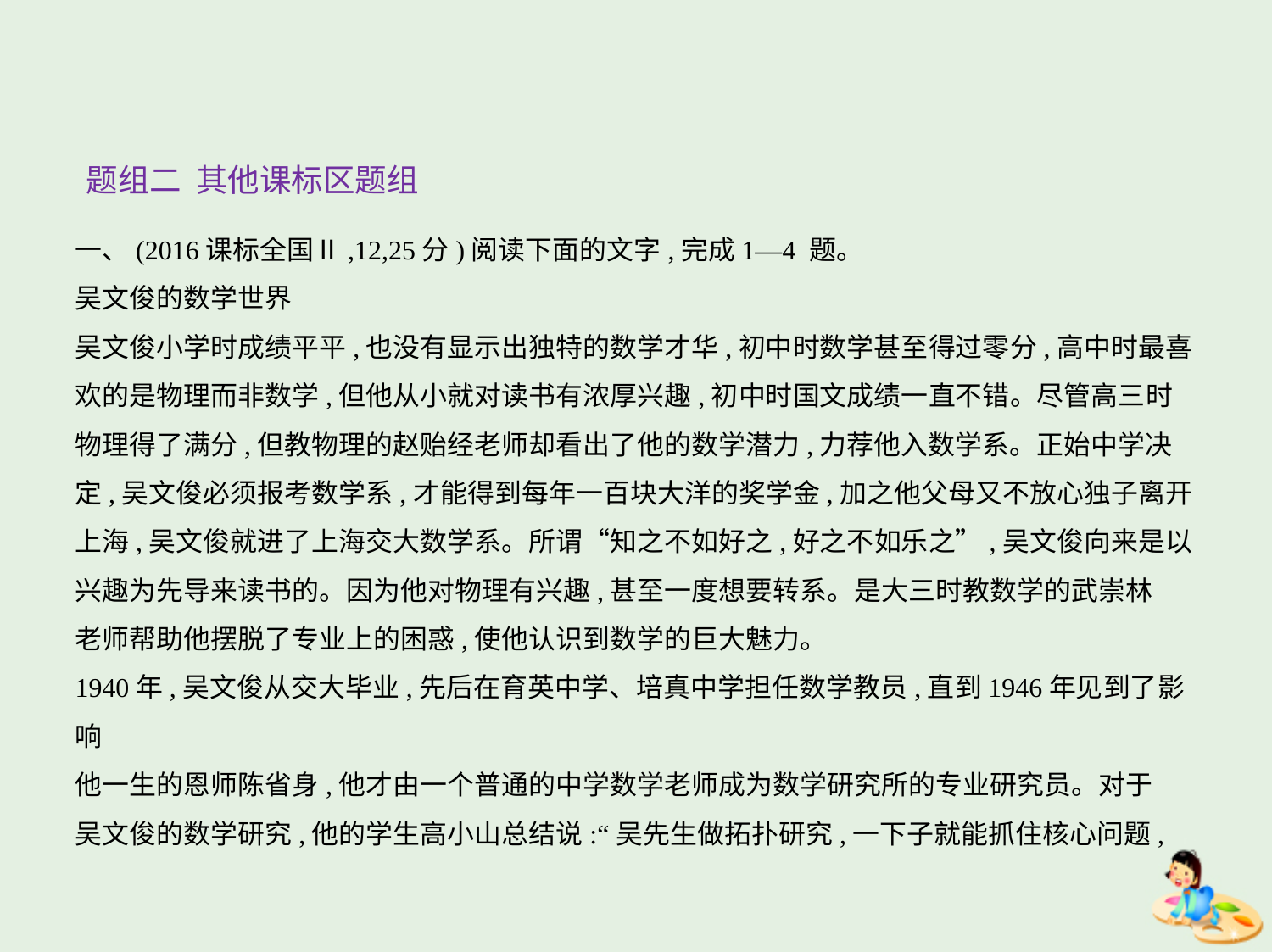

题组二  其他课标区题组
一、(2016课标全国Ⅱ,12,25分)阅读下面的文字,完成1—4 题。
吴文俊的数学世界
吴文俊小学时成绩平平,也没有显示出独特的数学才华,初中时数学甚至得过零分,高中时最喜
欢的是物理而非数学,但他从小就对读书有浓厚兴趣,初中时国文成绩一直不错。尽管高三时
物理得了满分,但教物理的赵贻经老师却看出了他的数学潜力,力荐他入数学系。正始中学决
定,吴文俊必须报考数学系,才能得到每年一百块大洋的奖学金,加之他父母又不放心独子离开
上海,吴文俊就进了上海交大数学系。所谓“知之不如好之,好之不如乐之”,吴文俊向来是以
兴趣为先导来读书的。因为他对物理有兴趣,甚至一度想要转系。是大三时教数学的武崇林
老师帮助他摆脱了专业上的困惑,使他认识到数学的巨大魅力。
1940年,吴文俊从交大毕业,先后在育英中学、培真中学担任数学教员,直到1946年见到了影响
他一生的恩师陈省身,他才由一个普通的中学数学老师成为数学研究所的专业研究员。对于
吴文俊的数学研究,他的学生高小山总结说:“吴先生做拓扑研究,一下子就能抓住核心问题,